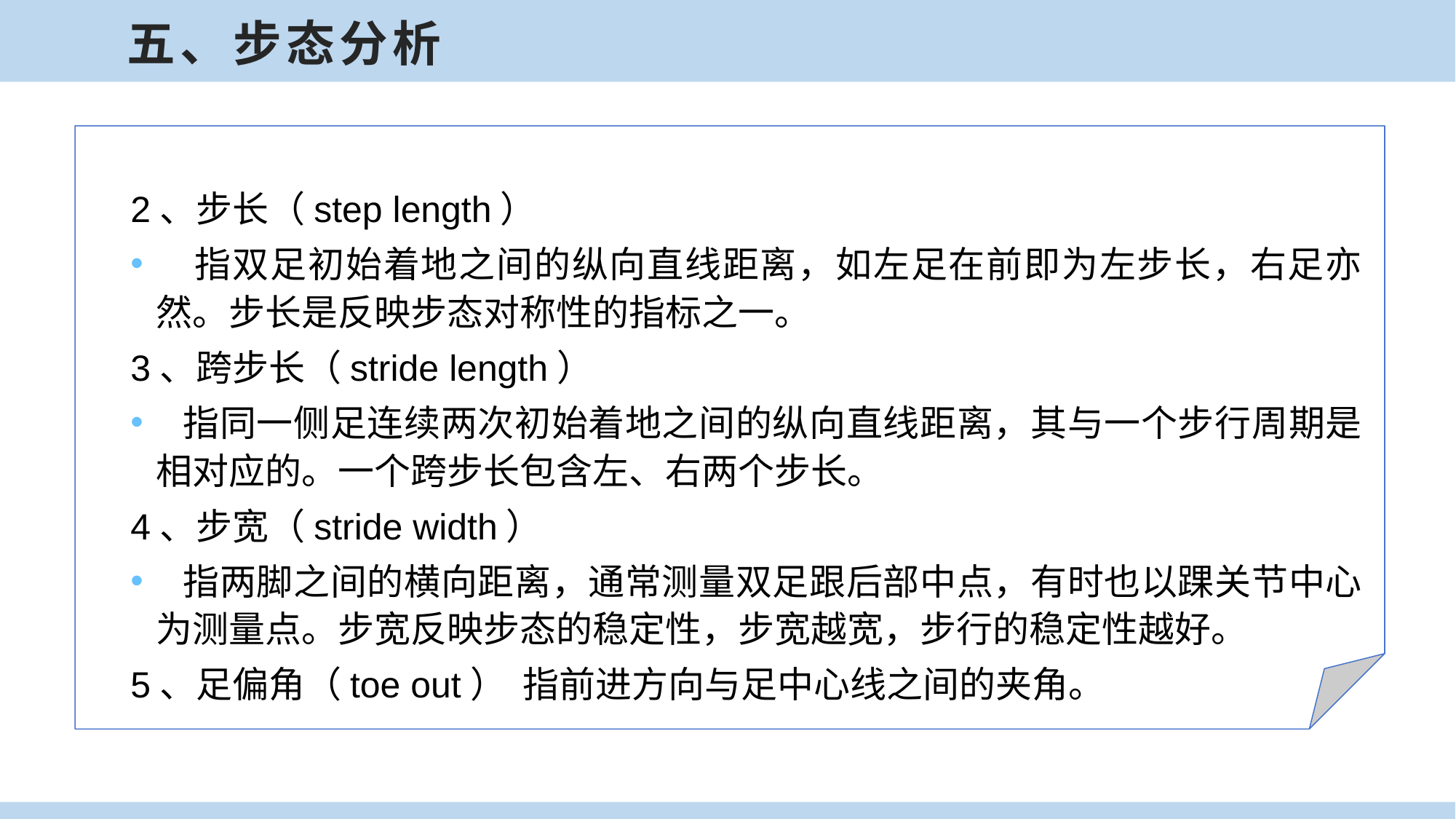

五、步态分析

2、步长（step length）
   指双足初始着地之间的纵向直线距离，如左足在前即为左步长，右足亦然。步长是反映步态对称性的指标之一。
3、跨步长（stride length）
  指同一侧足连续两次初始着地之间的纵向直线距离，其与一个步行周期是相对应的。一个跨步长包含左、右两个步长。
4、步宽（stride width）
  指两脚之间的横向距离，通常测量双足跟后部中点，有时也以踝关节中心为测量点。步宽反映步态的稳定性，步宽越宽，步行的稳定性越好。
5、足偏角（toe out）  指前进方向与足中心线之间的夹角。